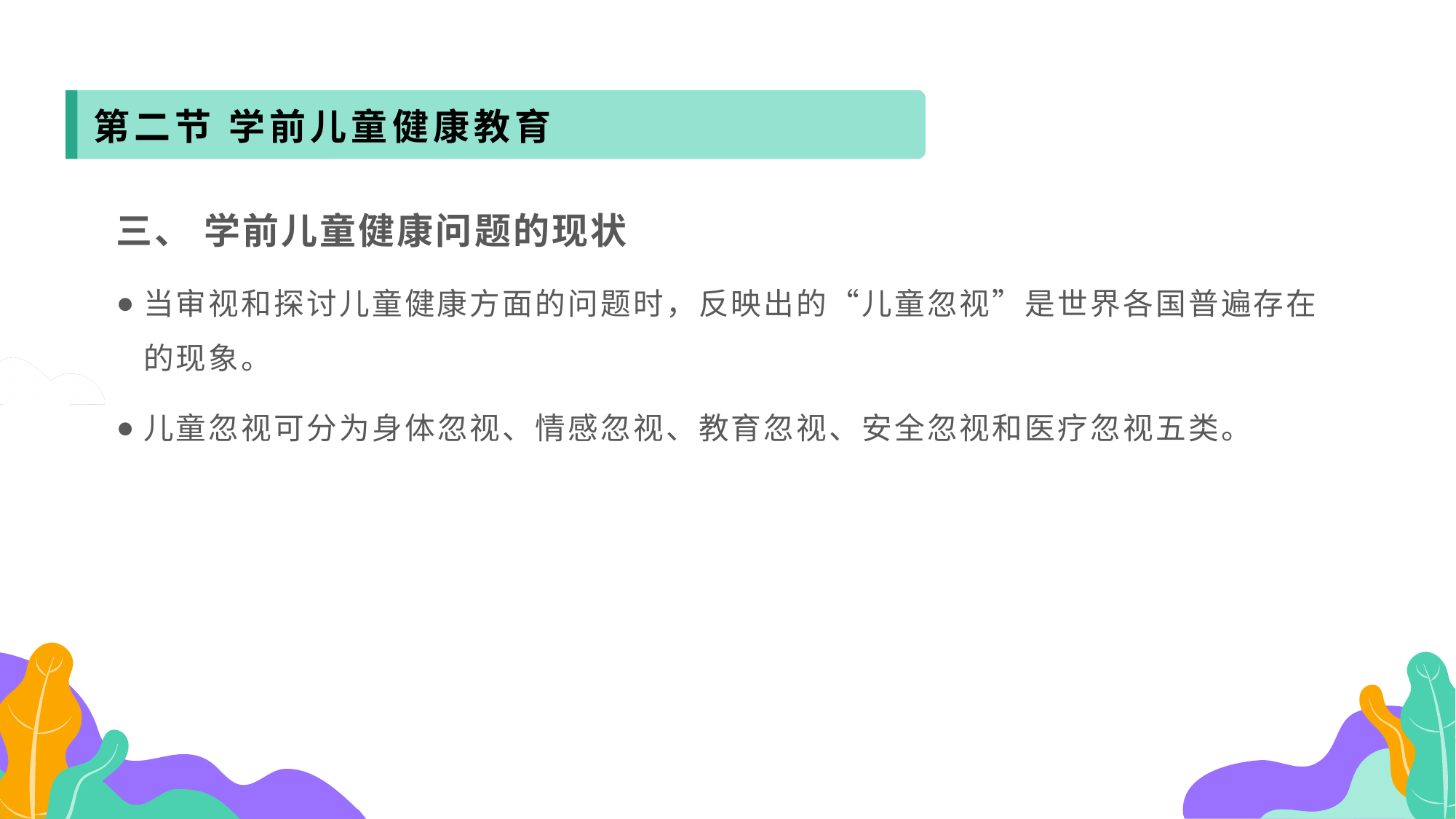

第二节 学前儿童健康教育
三、 学前儿童健康问题的现状
当审视和探讨儿童健康方面的问题时，反映出的“儿童忽视”是世界各国普遍存在的现象。
儿童忽视可分为身体忽视、情感忽视、教育忽视、安全忽视和医疗忽视五类。